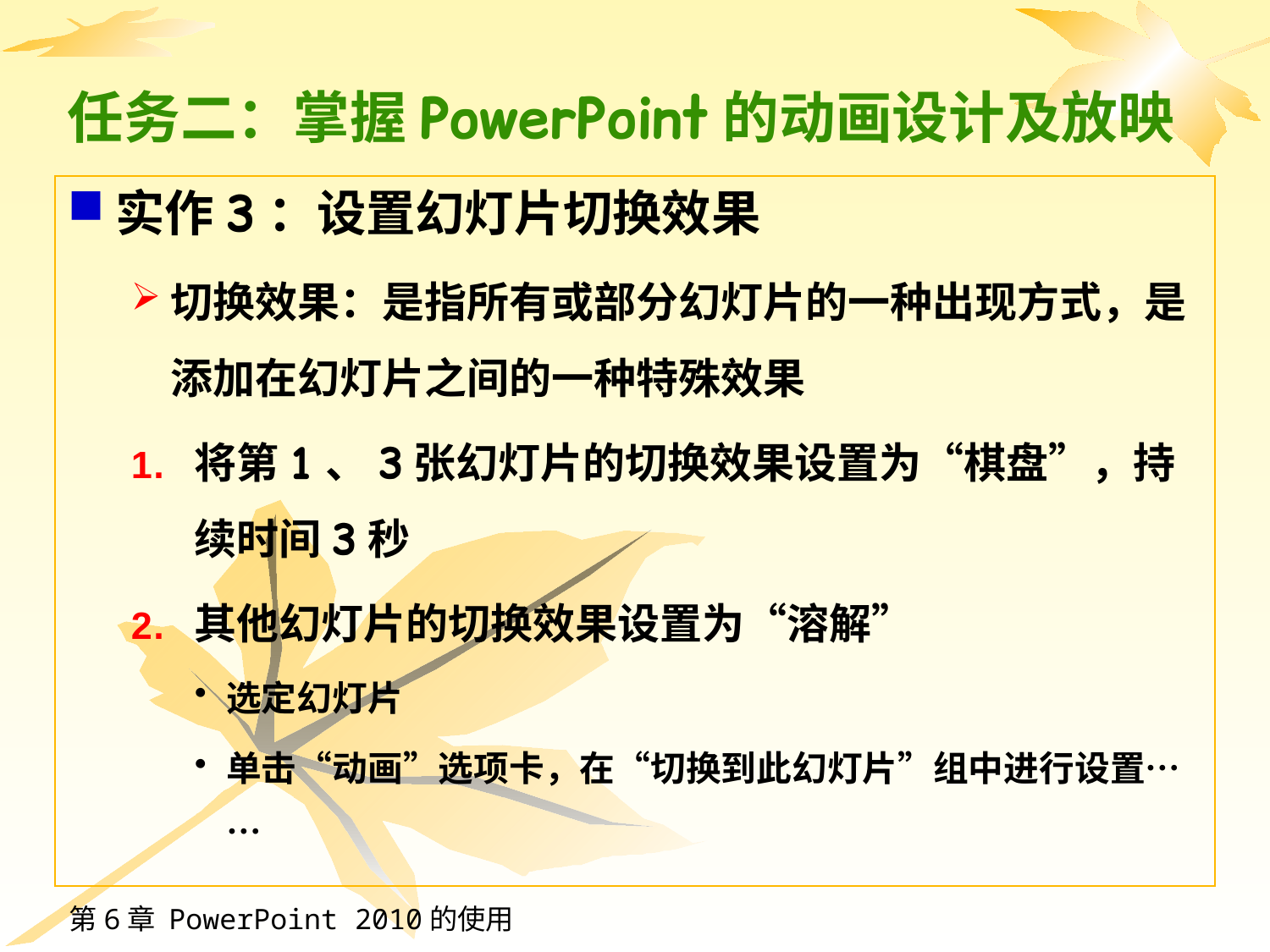

# 任务二：掌握PowerPoint的动画设计及放映
实作3：设置幻灯片切换效果
切换效果：是指所有或部分幻灯片的一种出现方式，是添加在幻灯片之间的一种特殊效果
将第1、3张幻灯片的切换效果设置为“棋盘”，持续时间3秒
其他幻灯片的切换效果设置为“溶解”
选定幻灯片
单击“动画”选项卡，在“切换到此幻灯片”组中进行设置……